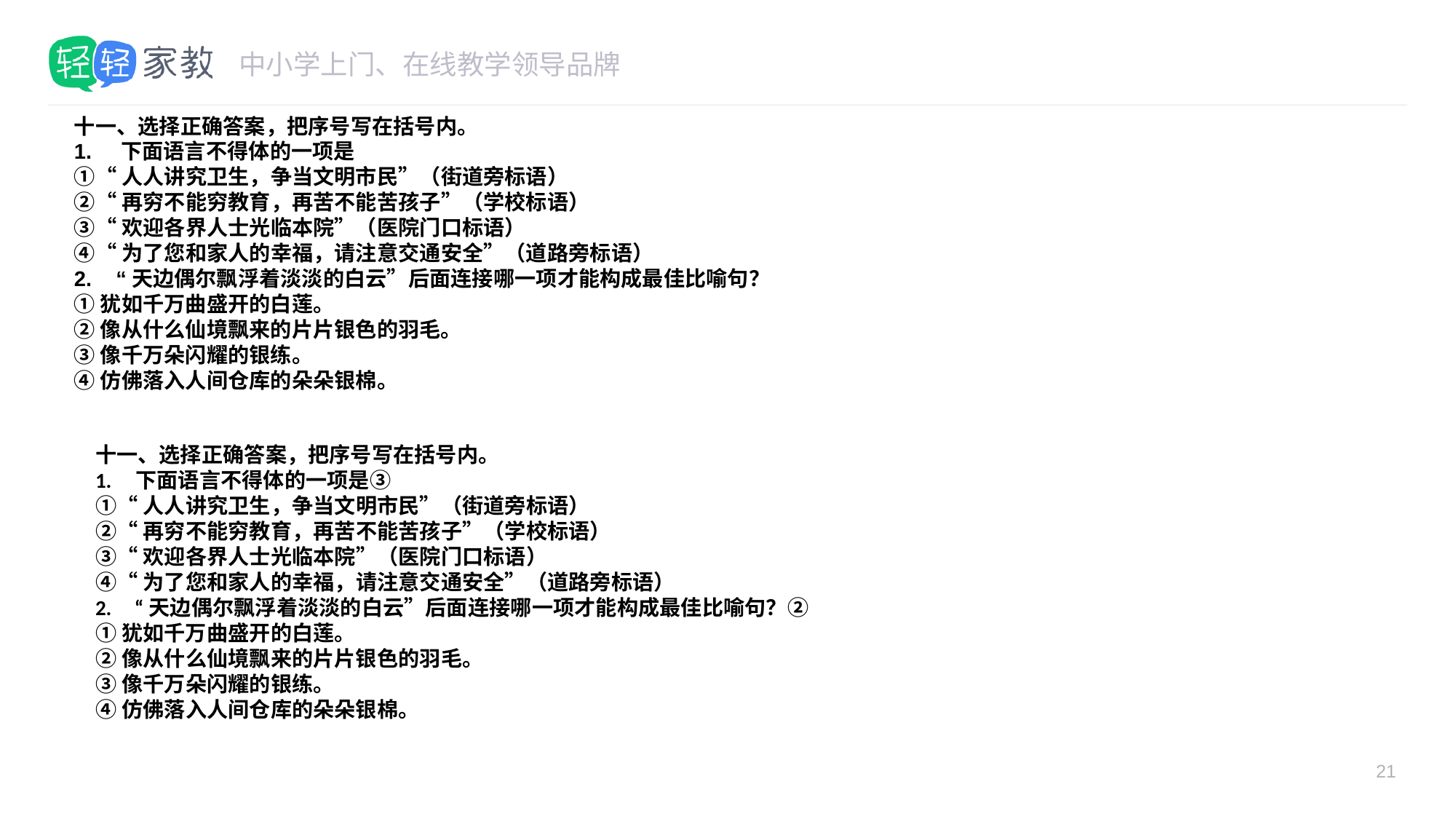

#
十一、选择正确答案，把序号写在括号内。
1.    下面语言不得体的一项是
①“人人讲究卫生，争当文明市民”（街道旁标语）
②“再穷不能穷教育，再苦不能苦孩子”（学校标语）
③“欢迎各界人士光临本院”（医院门口标语）
④“为了您和家人的幸福，请注意交通安全”（道路旁标语）
2.    “天边偶尔飘浮着淡淡的白云”后面连接哪一项才能构成最佳比喻句？
①犹如千万曲盛开的白莲。
②像从什么仙境飘来的片片银色的羽毛。
③像千万朵闪耀的银练。
④仿佛落入人间仓库的朵朵银棉。

十一、选择正确答案，把序号写在括号内。
1.    下面语言不得体的一项是③
①“人人讲究卫生，争当文明市民”（街道旁标语）
②“再穷不能穷教育，再苦不能苦孩子”（学校标语）
③“欢迎各界人士光临本院”（医院门口标语）
④“为了您和家人的幸福，请注意交通安全”（道路旁标语）
2.    “天边偶尔飘浮着淡淡的白云”后面连接哪一项才能构成最佳比喻句？②
①犹如千万曲盛开的白莲。
②像从什么仙境飘来的片片银色的羽毛。
③像千万朵闪耀的银练。
④仿佛落入人间仓库的朵朵银棉。
21